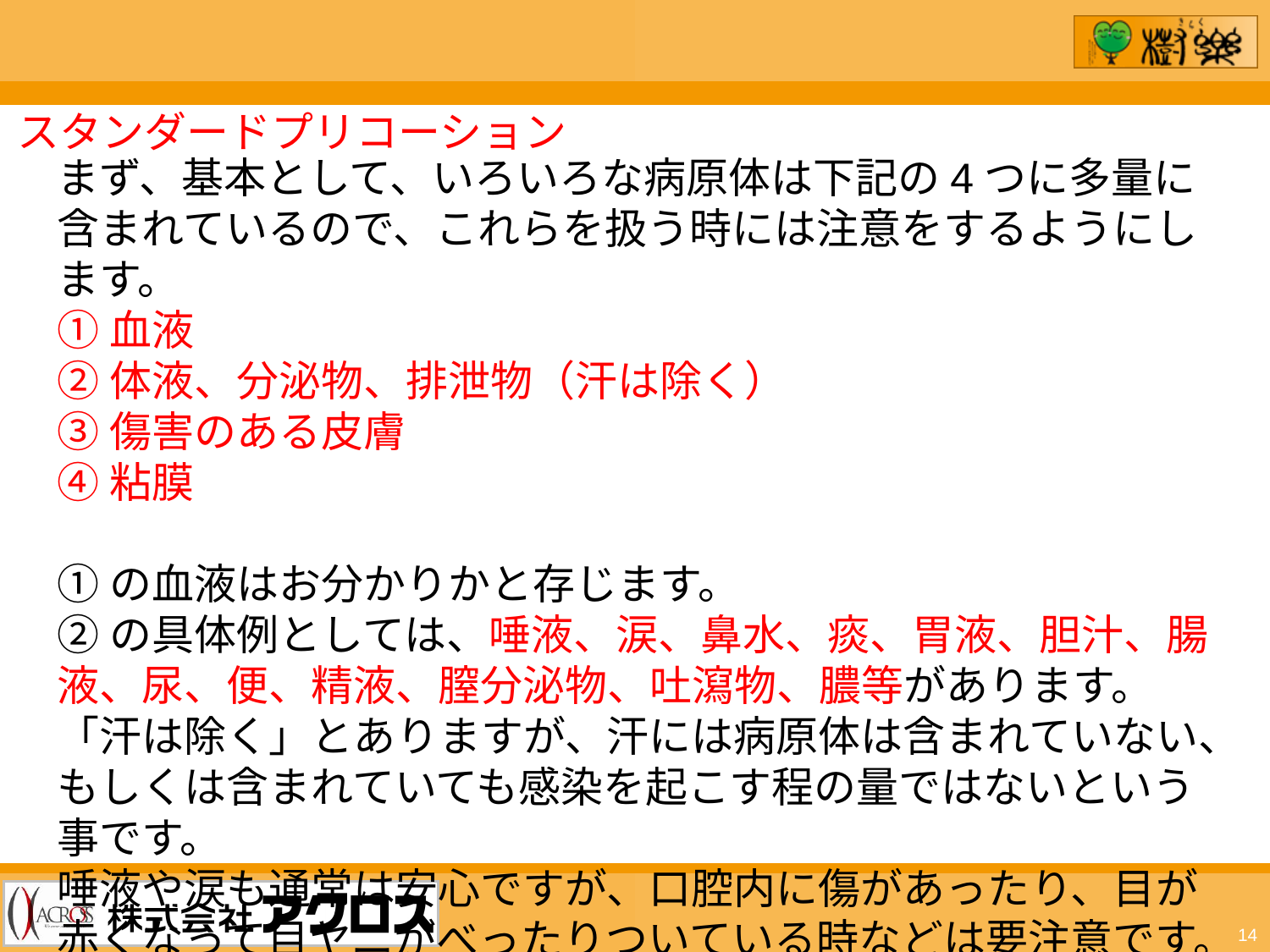

スタンダードプリコーション
まず、基本として、いろいろな病原体は下記の4つに多量に含まれているので、これらを扱う時には注意をするようにします。
①血液
②体液、分泌物、排泄物（汗は除く）
③傷害のある皮膚
④粘膜

①の血液はお分かりかと存じます。
②の具体例としては、唾液、涙、鼻水、痰、胃液、胆汁、腸液、尿、便、精液、膣分泌物、吐瀉物、膿等があります。
「汗は除く」とありますが、汗には病原体は含まれていない、もしくは含まれていても感染を起こす程の量ではないという事です。
唾液や涙も通常は安心ですが、口腔内に傷があったり、目が赤くなって目ヤニがべったりついている時などは要注意です。
14